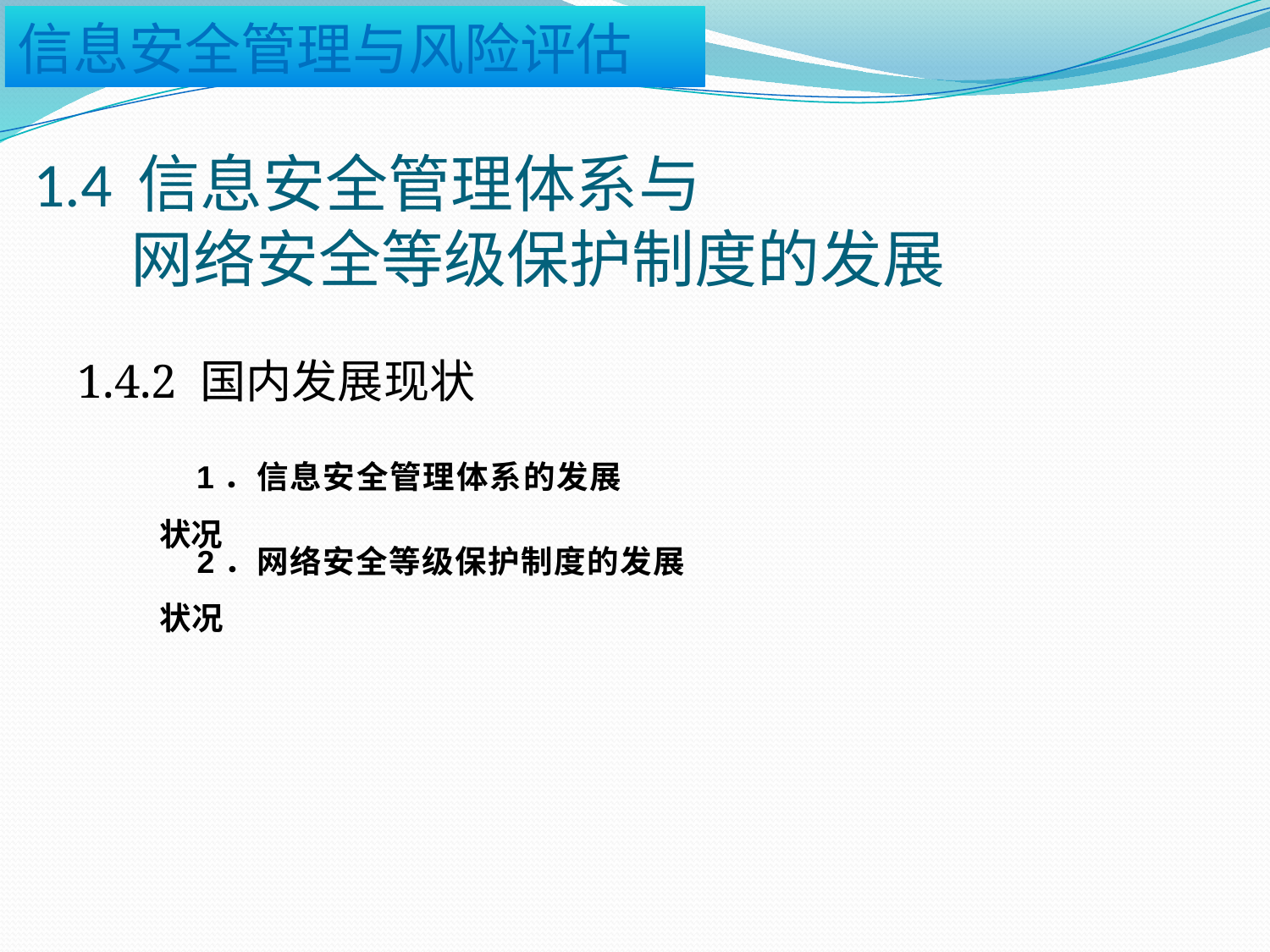

# 1.4 信息安全管理体系与 网络安全等级保护制度的发展
1.4.2 国内发展现状
1．信息安全管理体系的发展状况
2．网络安全等级保护制度的发展状况